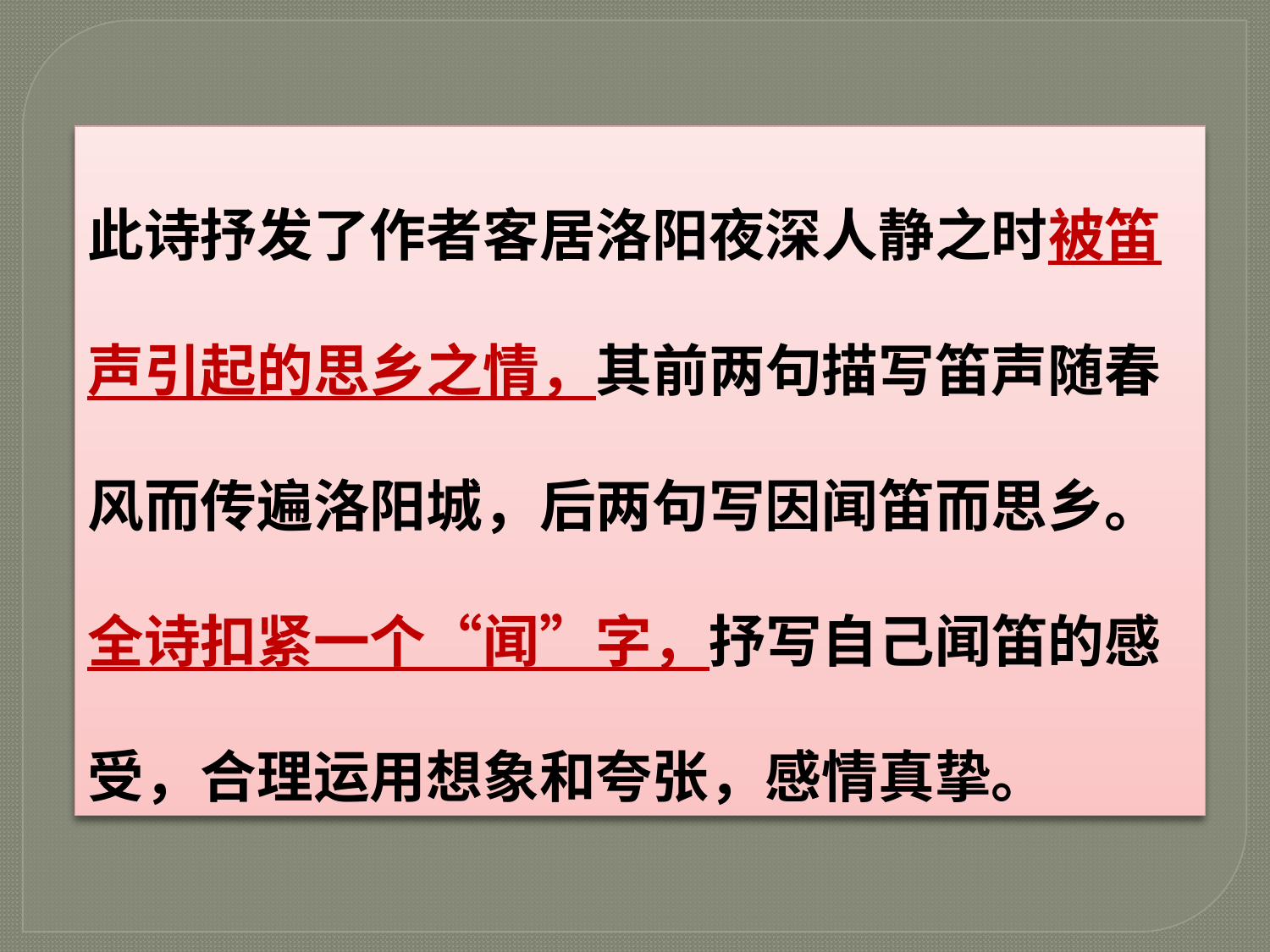

此诗抒发了作者客居洛阳夜深人静之时被笛声引起的思乡之情，其前两句描写笛声随春风而传遍洛阳城，后两句写因闻笛而思乡。全诗扣紧一个“闻”字，抒写自己闻笛的感受，合理运用想象和夸张，感情真挚。